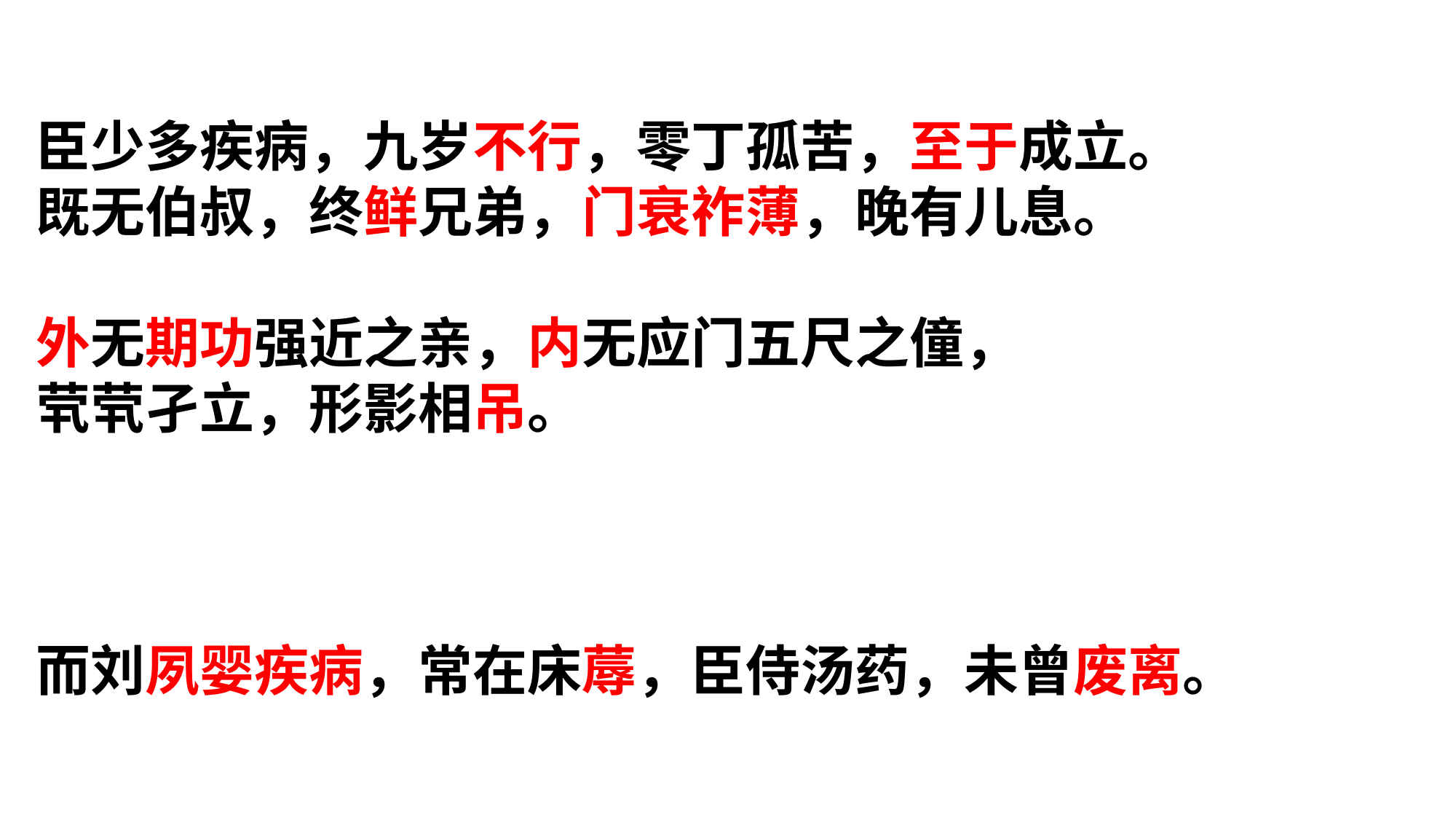

臣少多疾病，九岁不行，零丁孤苦，至于成立。
既无伯叔，终鲜兄弟，门衰祚薄，晚有儿息。

外无期功强近之亲，内无应门五尺之僮，
茕茕孑立，形影相吊。

而刘夙婴疾病，常在床蓐，臣侍汤药，未曾废离。